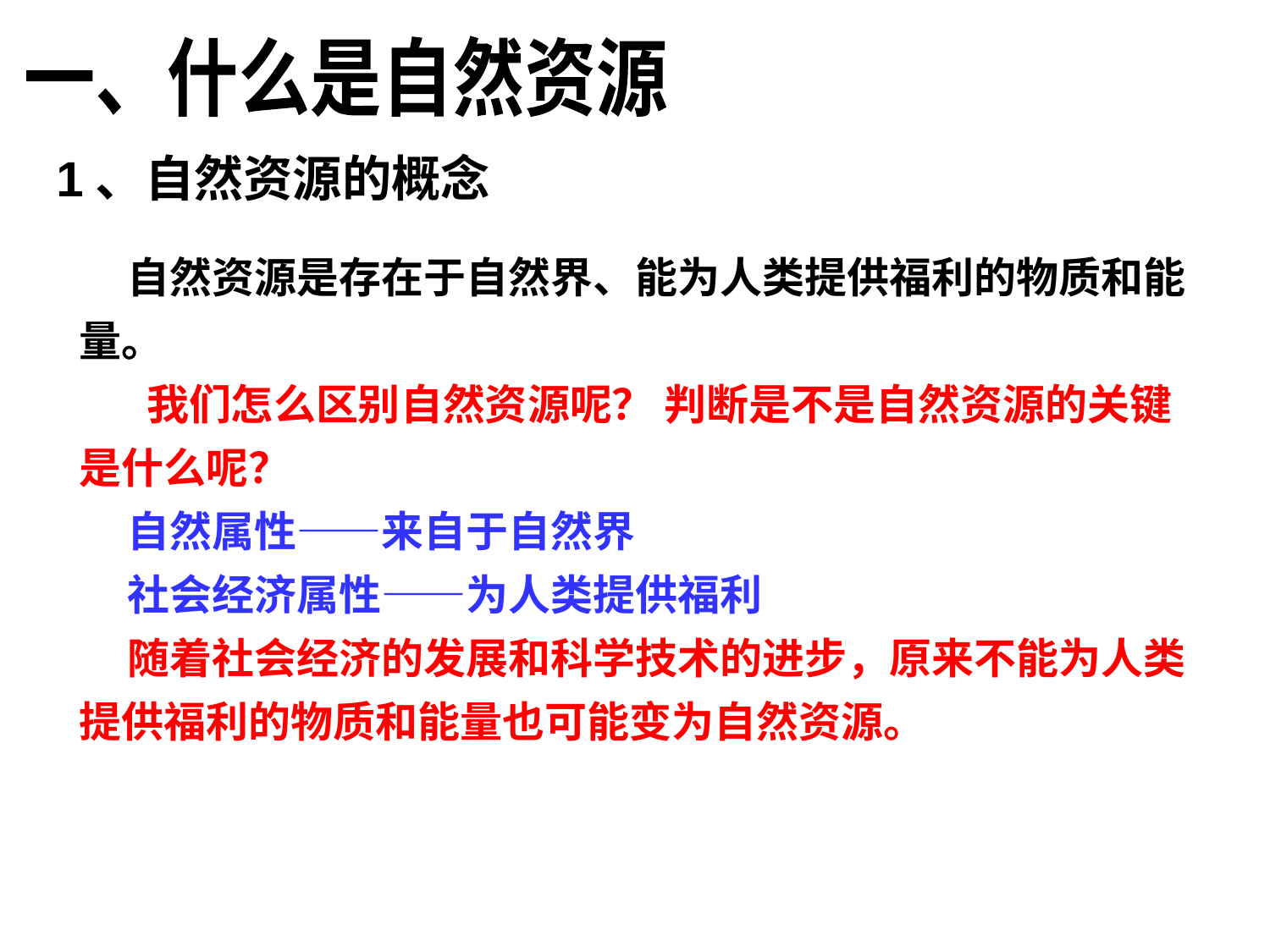

一、什么是自然资源
1、自然资源的概念
    自然资源是存在于自然界、能为人类提供福利的物质和能量。
      我们怎么区别自然资源呢？ 判断是不是自然资源的关键是什么呢？
    自然属性——来自于自然界
    社会经济属性——为人类提供福利
    随着社会经济的发展和科学技术的进步，原来不能为人类提供福利的物质和能量也可能变为自然资源。